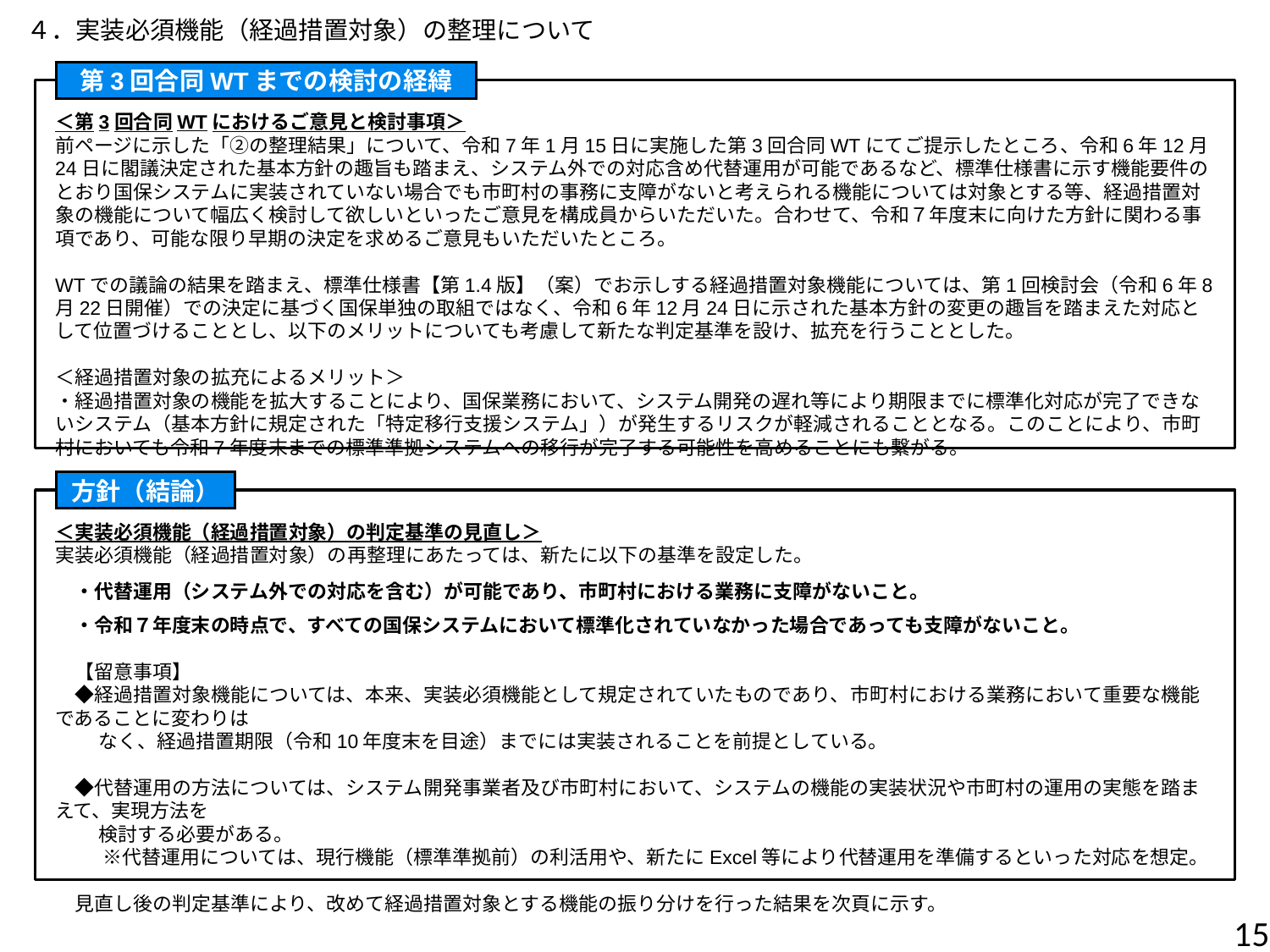

４．実装必須機能（経過措置対象）の整理について
第3回合同WTまでの検討の経緯
＜第3回合同WTにおけるご意見と検討事項＞
前ページに示した「②の整理結果」について、令和7年1月15日に実施した第3回合同WTにてご提示したところ、令和6年12月24日に閣議決定された基本方針の趣旨も踏まえ、システム外での対応含め代替運用が可能であるなど、標準仕様書に示す機能要件のとおり国保システムに実装されていない場合でも市町村の事務に支障がないと考えられる機能については対象とする等、経過措置対象の機能について幅広く検討して欲しいといったご意見を構成員からいただいた。合わせて、令和７年度末に向けた方針に関わる事項であり、可能な限り早期の決定を求めるご意見もいただいたところ。

WTでの議論の結果を踏まえ、標準仕様書【第1.4版】（案）でお示しする経過措置対象機能については、第1回検討会（令和6年8月22日開催）での決定に基づく国保単独の取組ではなく、令和6年12月24日に示された基本方針の変更の趣旨を踏まえた対応として位置づけることとし、以下のメリットについても考慮して新たな判定基準を設け、拡充を行うこととした。

＜経過措置対象の拡充によるメリット＞
・経過措置対象の機能を拡大することにより、国保業務において、システム開発の遅れ等により期限までに標準化対応が完了できないシステム（基本方針に規定された「特定移行支援システム」）が発生するリスクが軽減されることとなる。このことにより、市町村においても令和7年度末までの標準準拠システムへの移行が完了する可能性を高めることにも繋がる。
方針（結論）
＜実装必須機能（経過措置対象）の判定基準の見直し＞
実装必須機能（経過措置対象）の再整理にあたっては、新たに以下の基準を設定した。

　・代替運用（システム外での対応を含む）が可能であり、市町村における業務に支障がないこと。

　・令和７年度末の時点で、すべての国保システムにおいて標準化されていなかった場合であっても支障がないこと。

　【留意事項】
　◆経過措置対象機能については、本来、実装必須機能として規定されていたものであり、市町村における業務において重要な機能であることに変わりは
　　 なく、経過措置期限（令和10年度末を目途）までには実装されることを前提としている。

　◆代替運用の方法については、システム開発事業者及び市町村において、システムの機能の実装状況や市町村の運用の実態を踏まえて、実現方法を
　　 検討する必要がある。
　　  ※代替運用については、現行機能（標準準拠前）の利活用や、新たにExcel等により代替運用を準備するといった対応を想定。

　見直し後の判定基準により、改めて経過措置対象とする機能の振り分けを行った結果を次頁に示す。
15